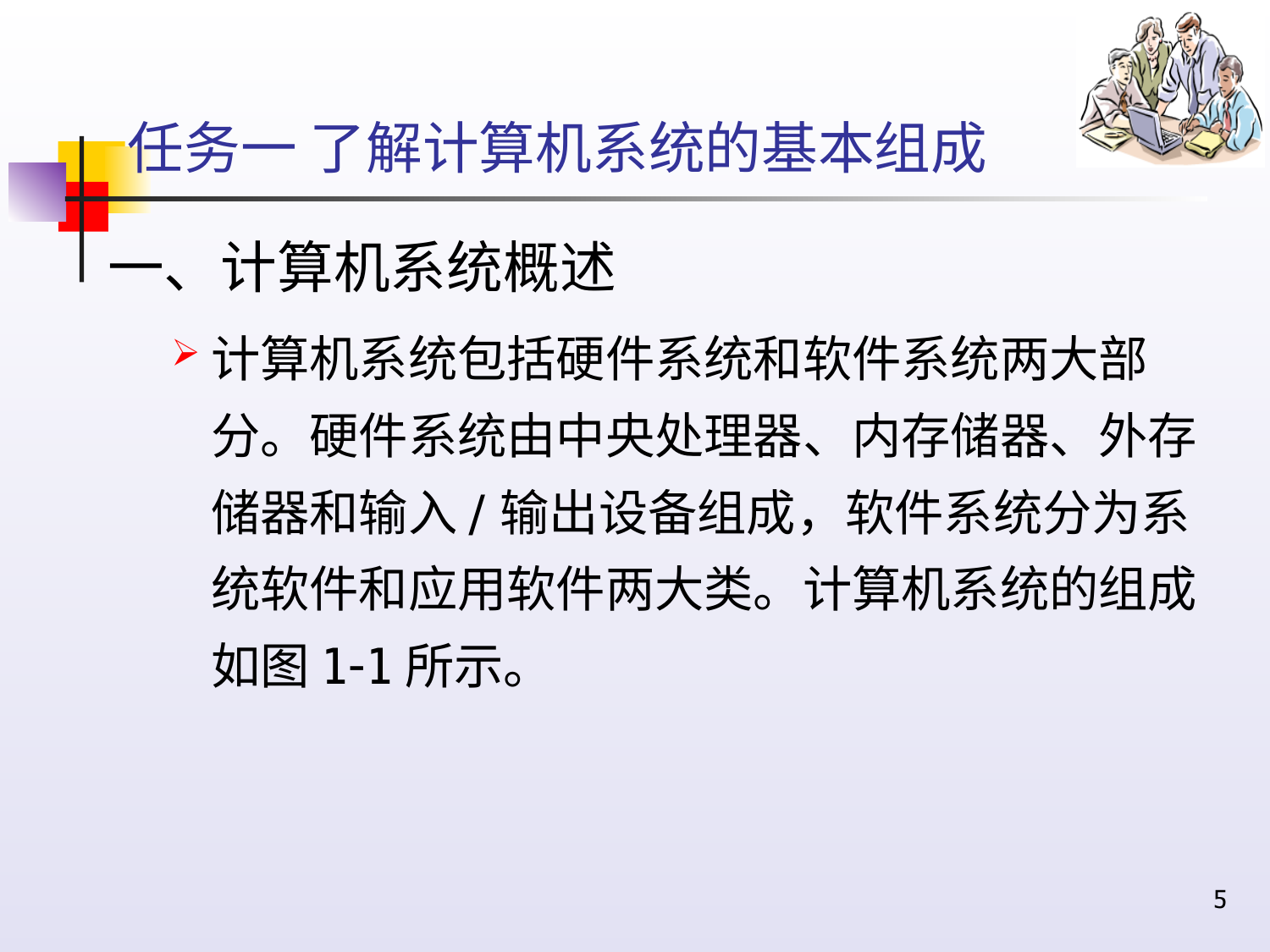

# 任务一 了解计算机系统的基本组成
一、计算机系统概述
计算机系统包括硬件系统和软件系统两大部分。硬件系统由中央处理器、内存储器、外存储器和输入/输出设备组成，软件系统分为系统软件和应用软件两大类。计算机系统的组成如图1-1所示。
5